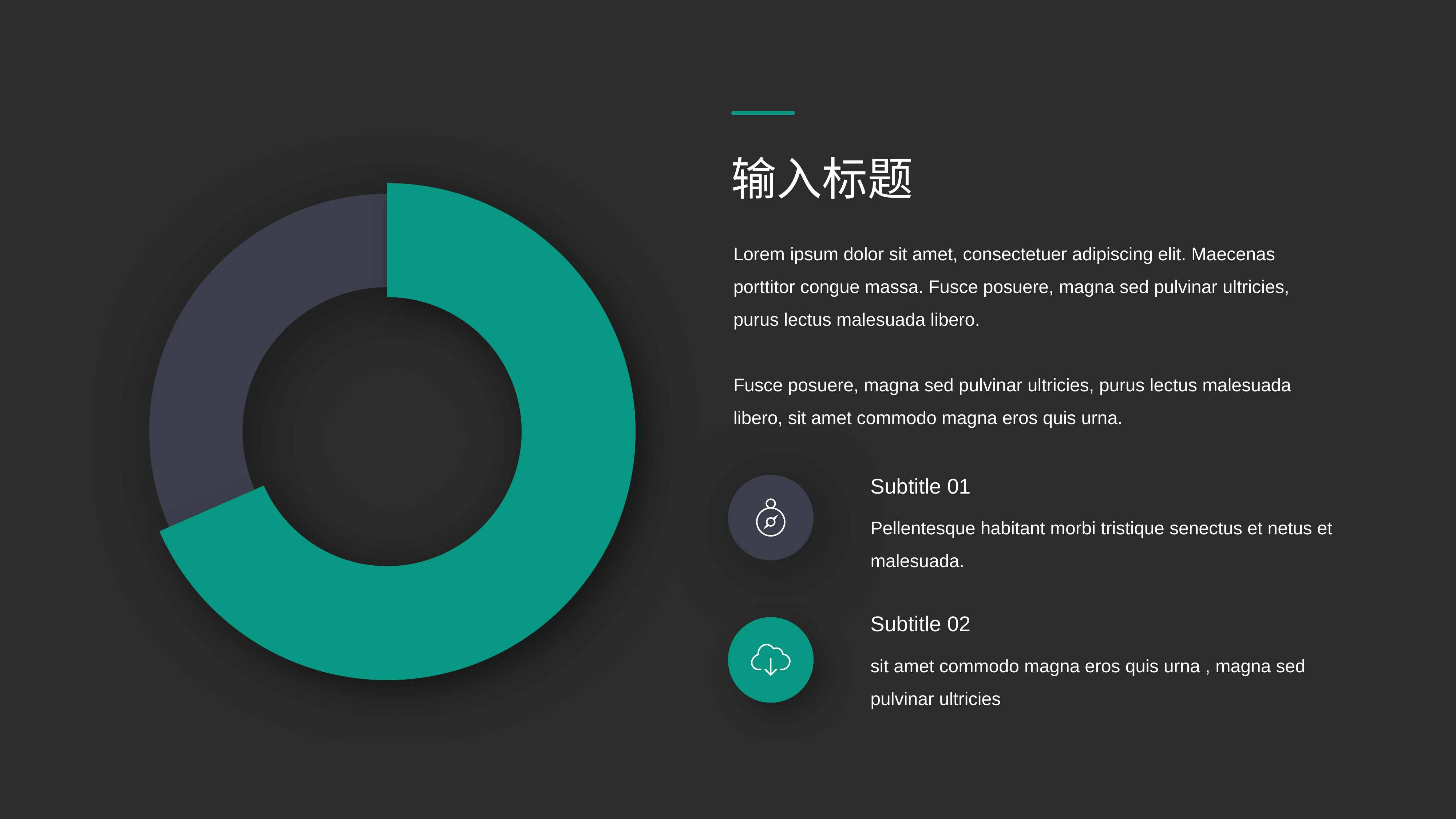

输入标题

Lorem ipsum dolor sit amet, consectetuer adipiscing elit. Maecenas porttitor congue massa. Fusce posuere, magna sed pulvinar ultricies, purus lectus malesuada libero.

Fusce posuere, magna sed pulvinar ultricies, purus lectus malesuada libero, sit amet commodo magna eros quis urna.
Subtitle 01

Pellentesque habitant morbi tristique senectus et netus et malesuada.
Subtitle 02

sit amet commodo magna eros quis urna , magna sed pulvinar ultricies